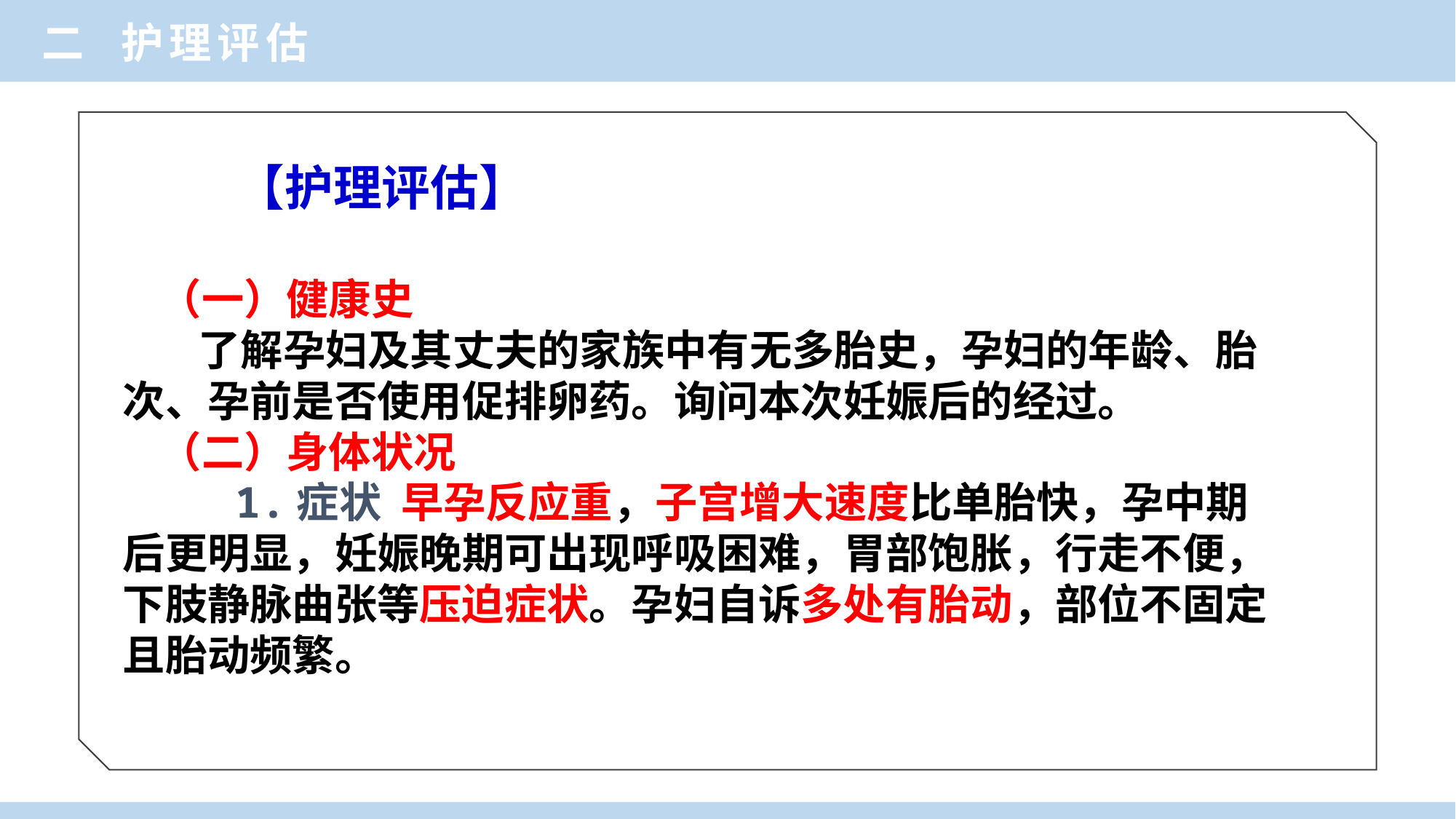

二  护理评估

【护理评估】
（一）健康史
   了解孕妇及其丈夫的家族中有无多胎史，孕妇的年龄、胎次、孕前是否使用促排卵药。询问本次妊娠后的经过。
（二）身体状况
   1.症状  早孕反应重，子宫增大速度比单胎快，孕中期后更明显，妊娠晚期可出现呼吸困难，胃部饱胀，行走不便，下肢静脉曲张等压迫症状。孕妇自诉多处有胎动，部位不固定且胎动频繁。